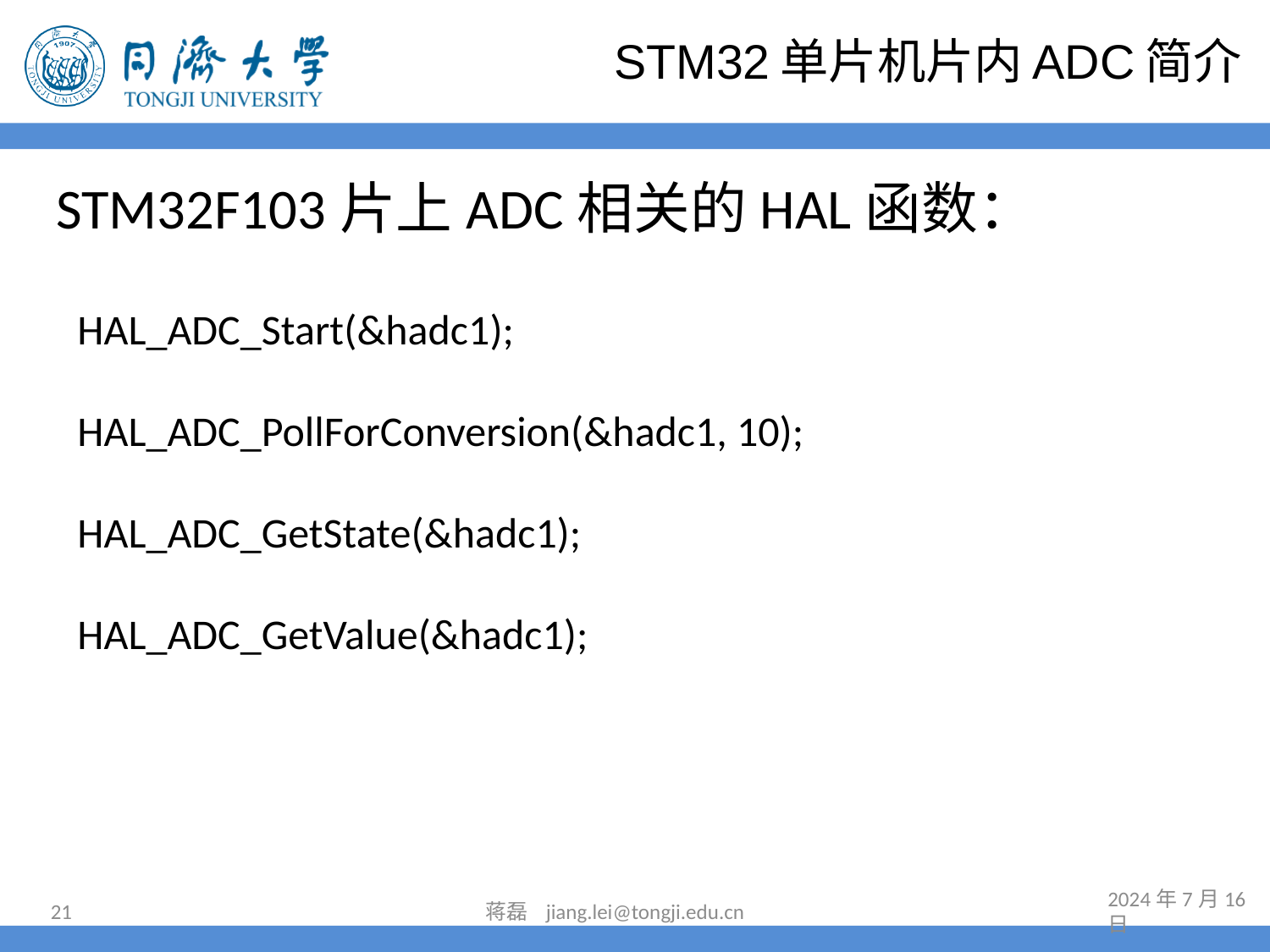

STM32单片机片内ADC简介
STM32F103片上ADC相关的HAL函数：
HAL_ADC_Start(&hadc1);

HAL_ADC_PollForConversion(&hadc1, 10);

HAL_ADC_GetState(&hadc1);

HAL_ADC_GetValue(&hadc1);
21
蒋磊  jiang.lei@tongji.edu.cn
2024年7月16日